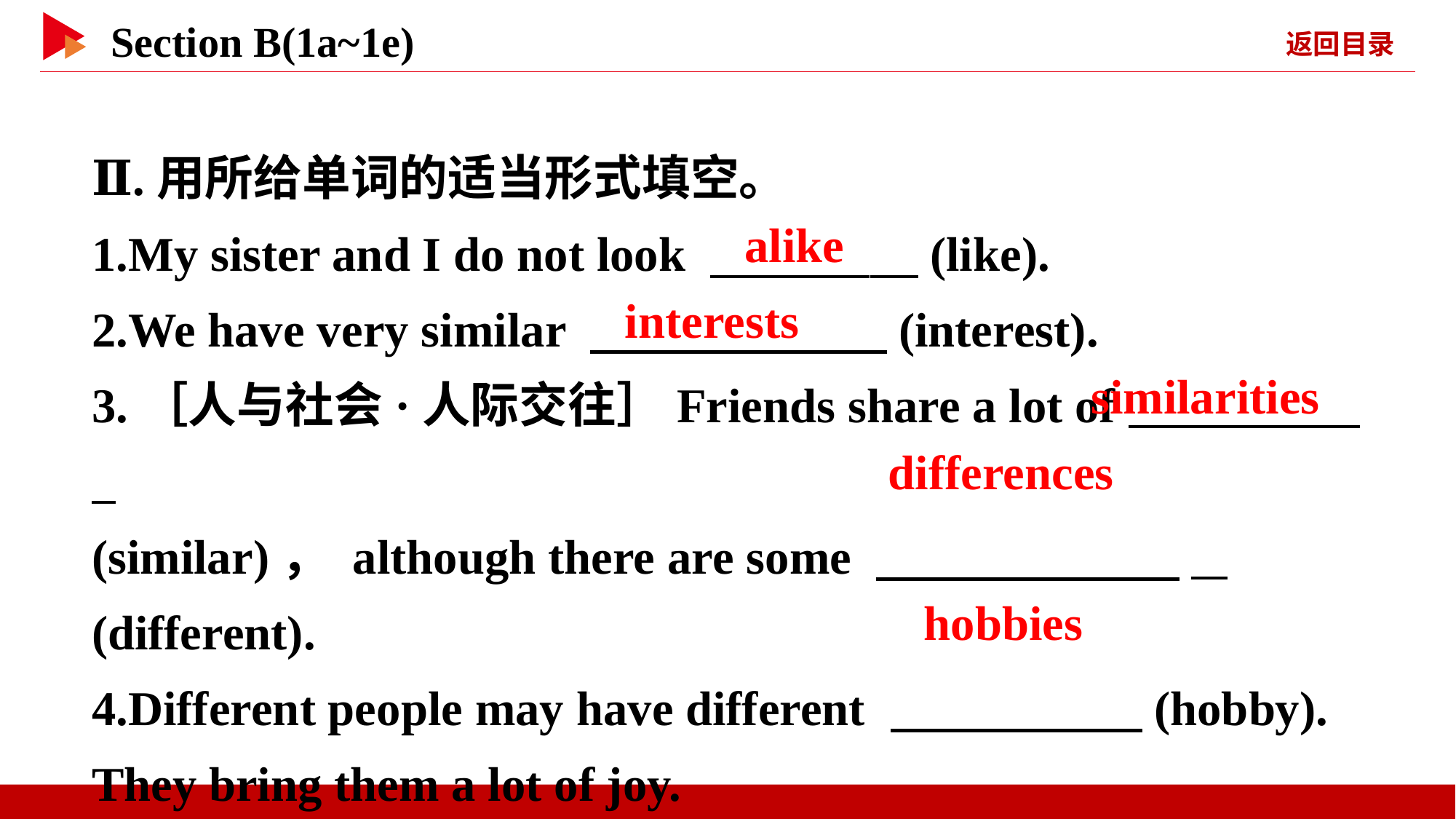

Ⅱ.用所给单词的适当形式填空。
1.My sister and I do not look 　          　(like).
2.We have very similar 　                  　(interest).
3.［人与社会·人际交往］Friends share a lot of                     _
(similar)， although there are some 　                       _
(different).
4.Different people may have different 　              　(hobby). They bring them a lot of joy.
alike
interests
similarities
differences
hobbies